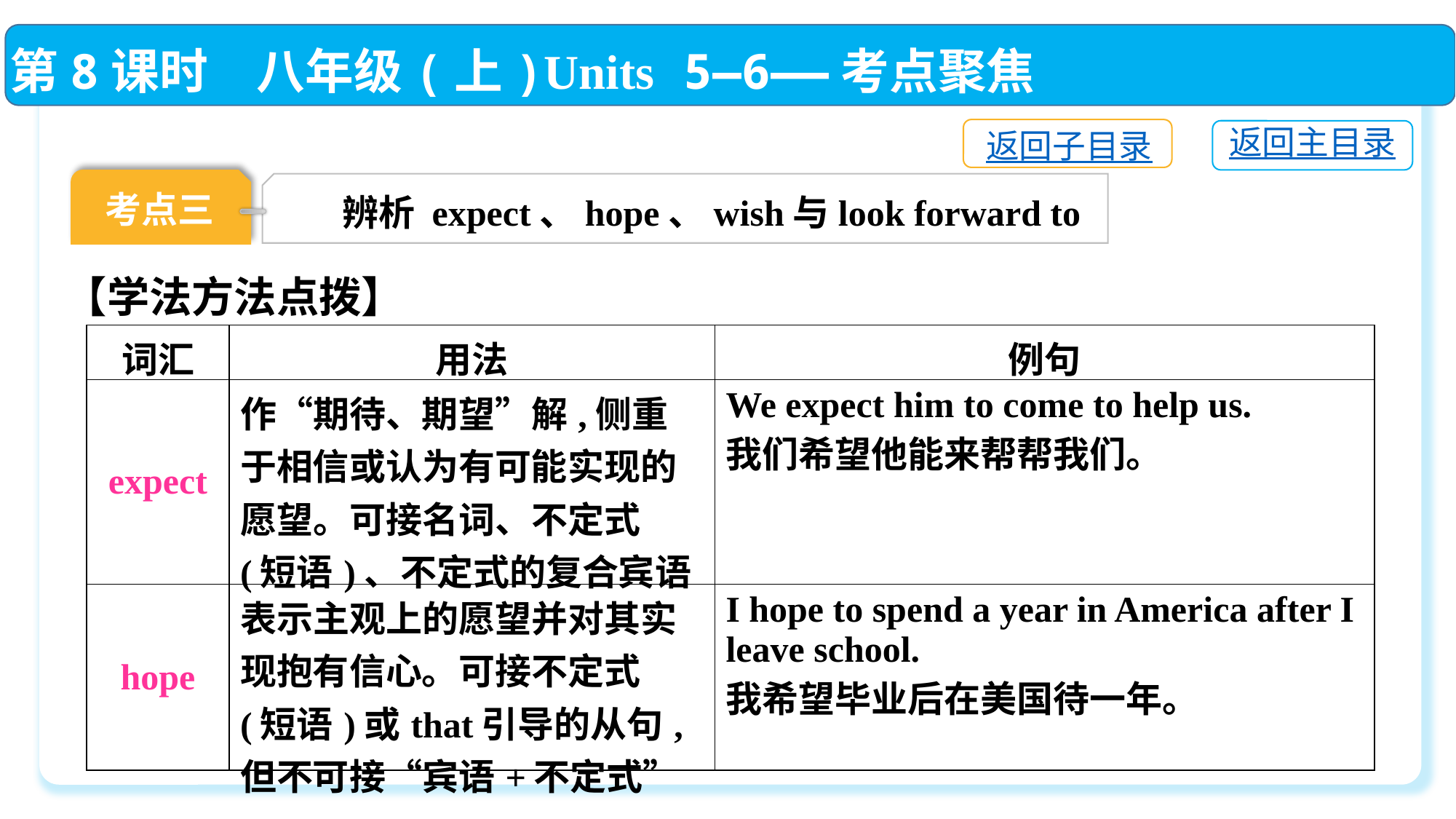

第8课时　八年级(上)Units 5—6——考点聚焦

返回子目录
返回主目录
考点三
辨析 expect、hope、wish与look forward to

【学法方法点拨】

| 词汇 | 用法 | 例句 |
| --- | --- | --- |
| expect | 作“期待、期望”解,侧重于相信或认为有可能实现的愿望。可接名词、不定式(短语)、不定式的复合宾语 | We expect him to come to help us. 我们希望他能来帮帮我们。 |
| hope | 表示主观上的愿望并对其实现抱有信心。可接不定式(短语)或that引导的从句,但不可接“宾语+不定式” | I hope to spend a year in America after I leave school. 我希望毕业后在美国待一年。 |